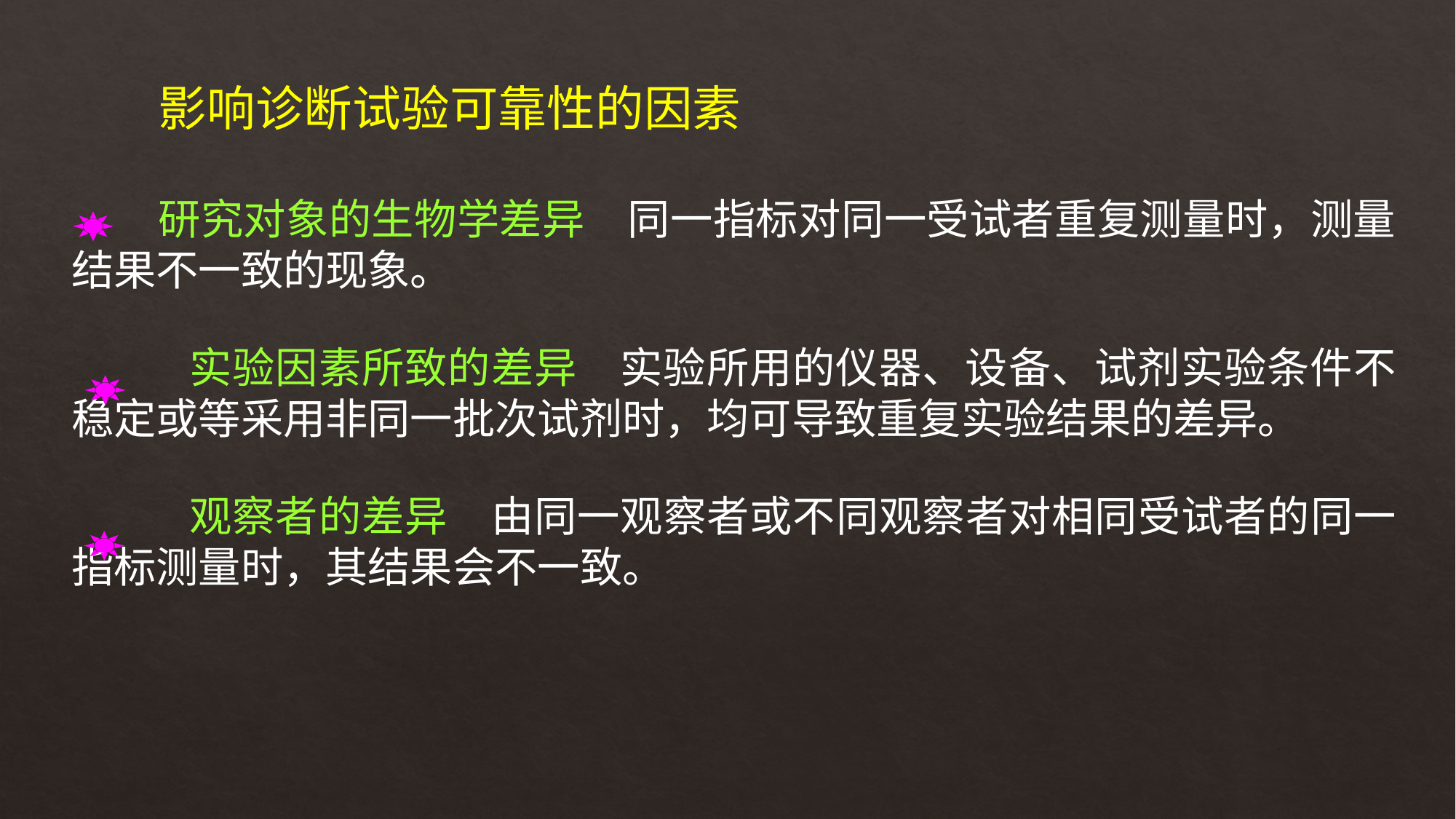

影响诊断试验可靠性的因素

　　研究对象的生物学差异　同一指标对同一受试者重复测量时，测量结果不一致的现象。
　　实验因素所致的差异　实验所用的仪器、设备、试剂实验条件不稳定或等采用非同一批次试剂时，均可导致重复实验结果的差异。
　　观察者的差异　由同一观察者或不同观察者对相同受试者的同一指标测量时，其结果会不一致。